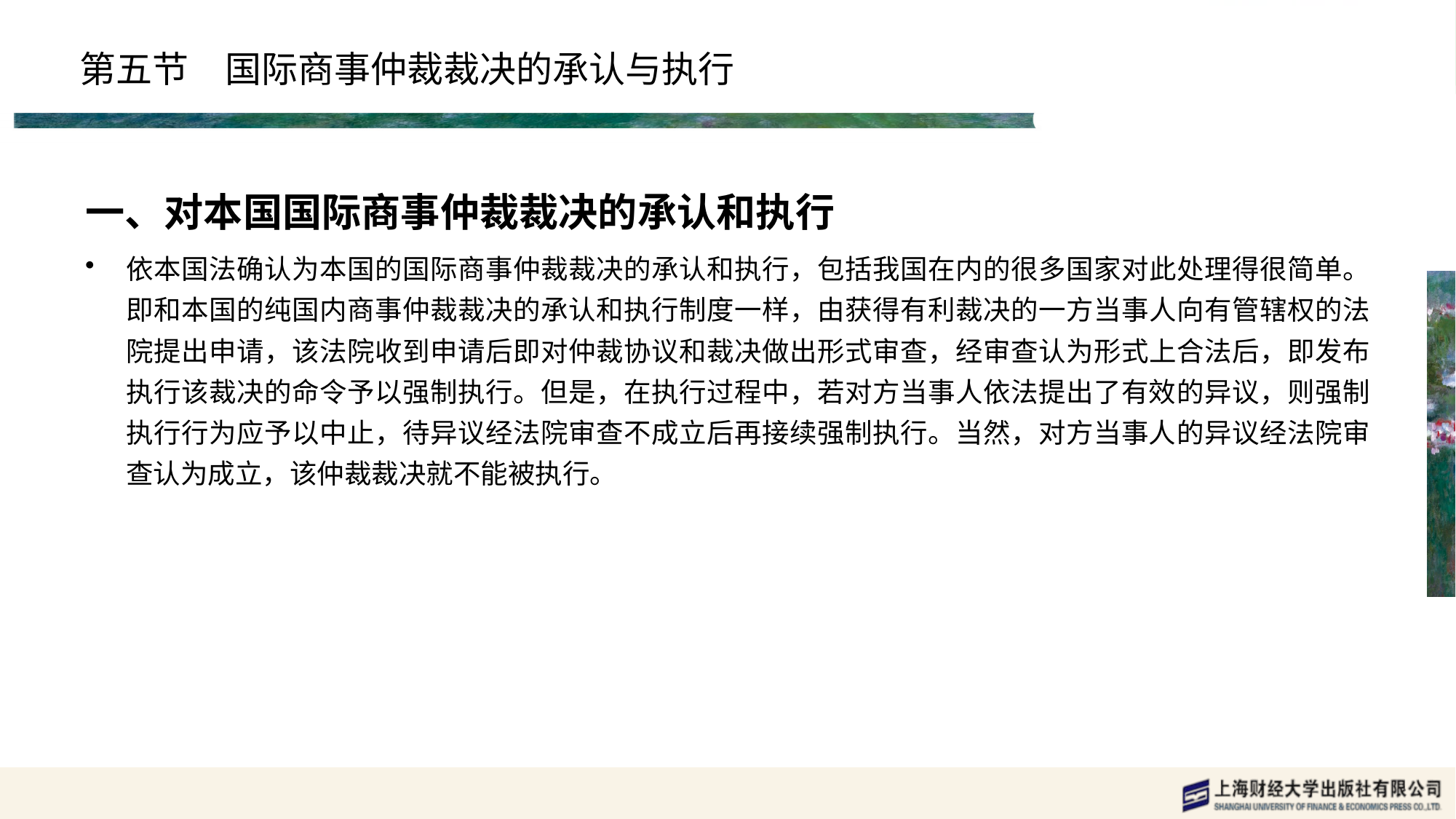

# 第五节　国际商事仲裁裁决的承认与执行
一、对本国国际商事仲裁裁决的承认和执行
依本国法确认为本国的国际商事仲裁裁决的承认和执行，包括我国在内的很多国家对此处理得很简单。即和本国的纯国内商事仲裁裁决的承认和执行制度一样，由获得有利裁决的一方当事人向有管辖权的法院提出申请，该法院收到申请后即对仲裁协议和裁决做出形式审查，经审查认为形式上合法后，即发布执行该裁决的命令予以强制执行。但是，在执行过程中，若对方当事人依法提出了有效的异议，则强制执行行为应予以中止，待异议经法院审查不成立后再接续强制执行。当然，对方当事人的异议经法院审查认为成立，该仲裁裁决就不能被执行。